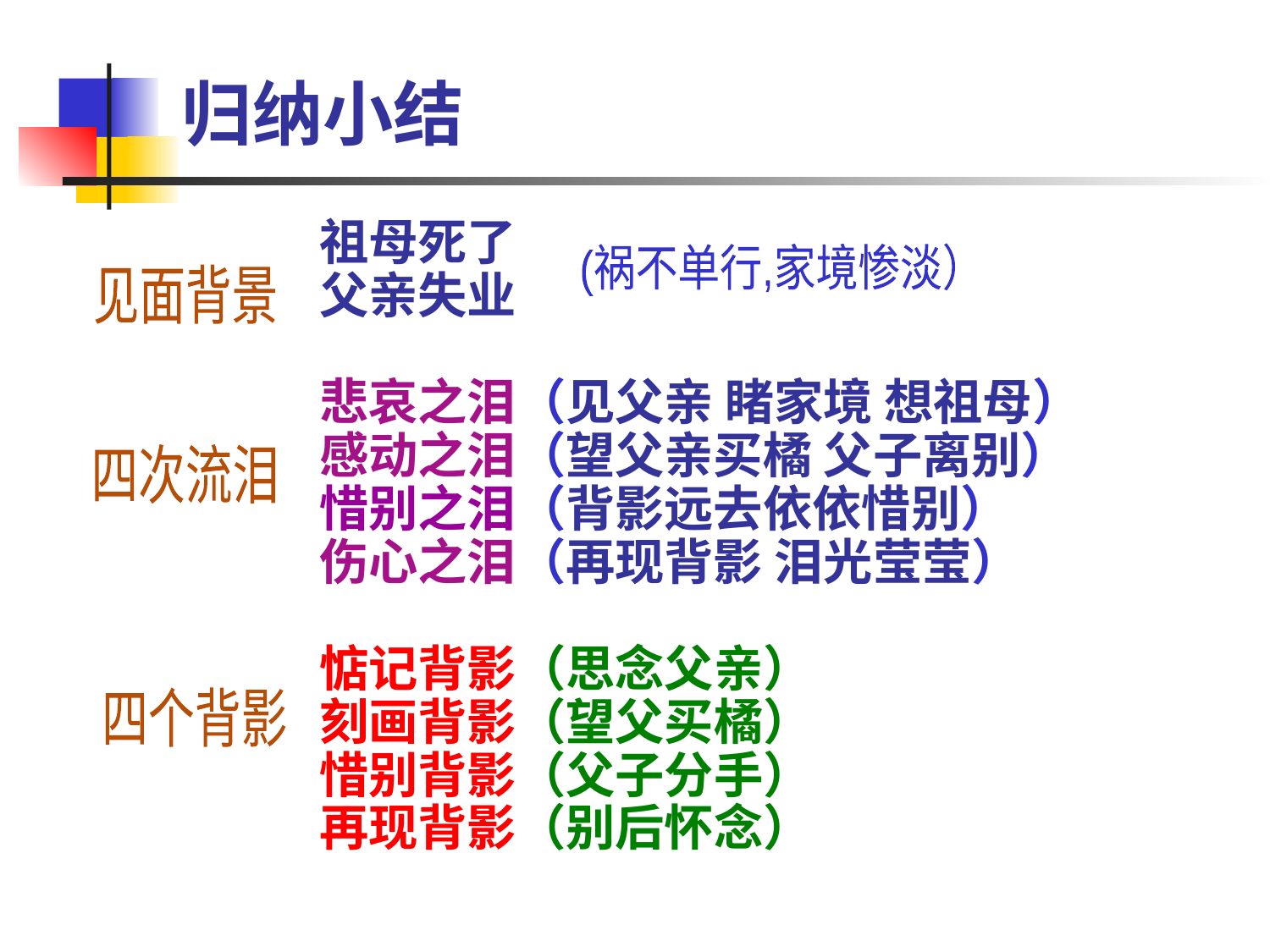

归纳小结
祖母死了
父亲失业

悲哀之泪（见父亲 睹家境 想祖母）
感动之泪（望父亲买橘 父子离别）
惜别之泪（背影远去依依惜别）
伤心之泪（再现背影 泪光莹莹）

惦记背影（思念父亲）
刻画背影（望父买橘）
惜别背影（父子分手）
再现背影（别后怀念）

(祸不单行,家境惨淡）
见面背景
四次流泪
四个背影